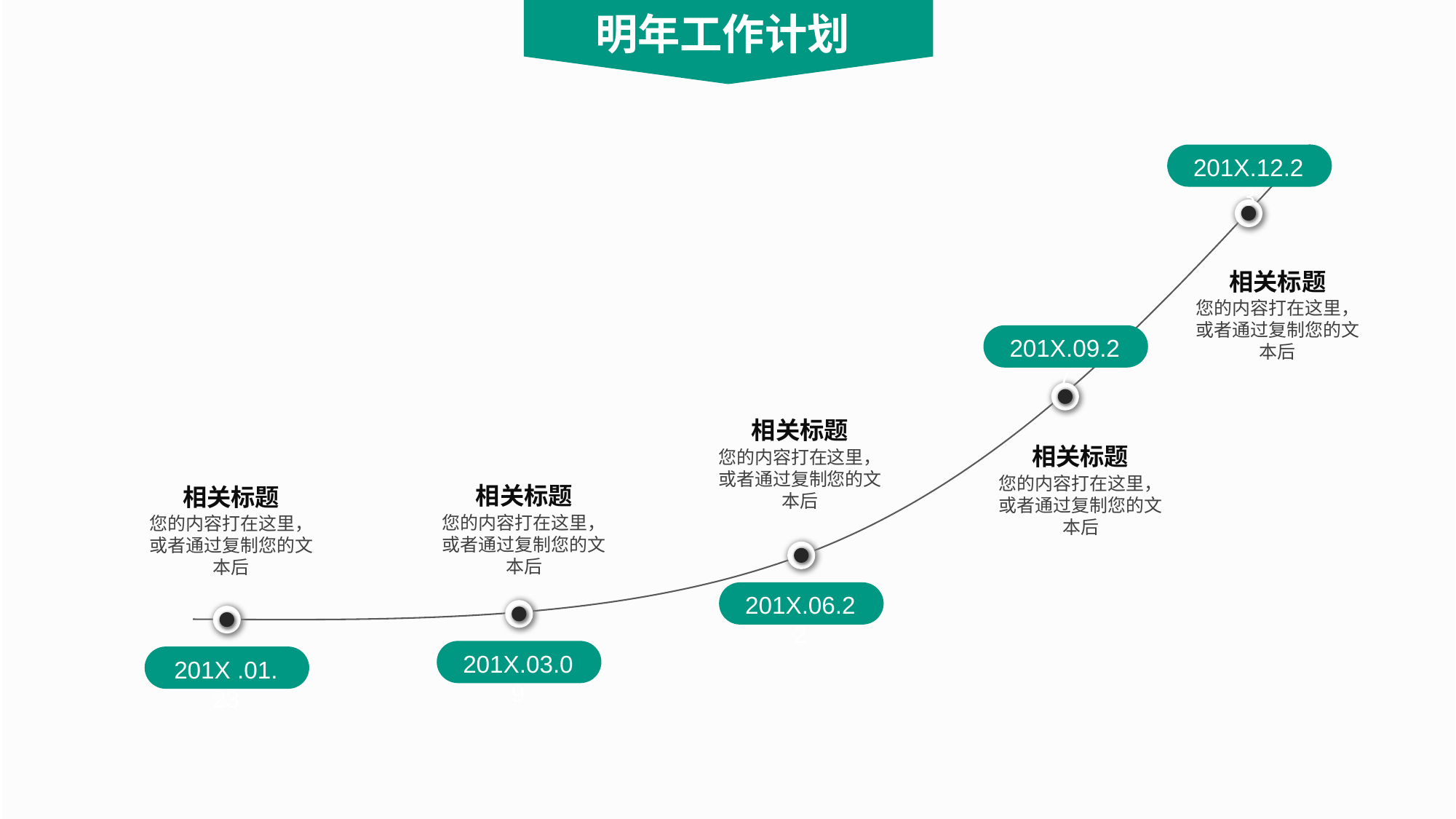

明年工作计划

201X.12.23

相关标题
您的内容打在这里，或者通过复制您的文本后

201X.09.27

相关标题
您的内容打在这里，或者通过复制您的文本后
相关标题
您的内容打在这里，或者通过复制您的文本后
相关标题
您的内容打在这里，或者通过复制您的文本后
相关标题
您的内容打在这里，或者通过复制您的文本后

201X.06.22

201X.03.09

201X .01.23